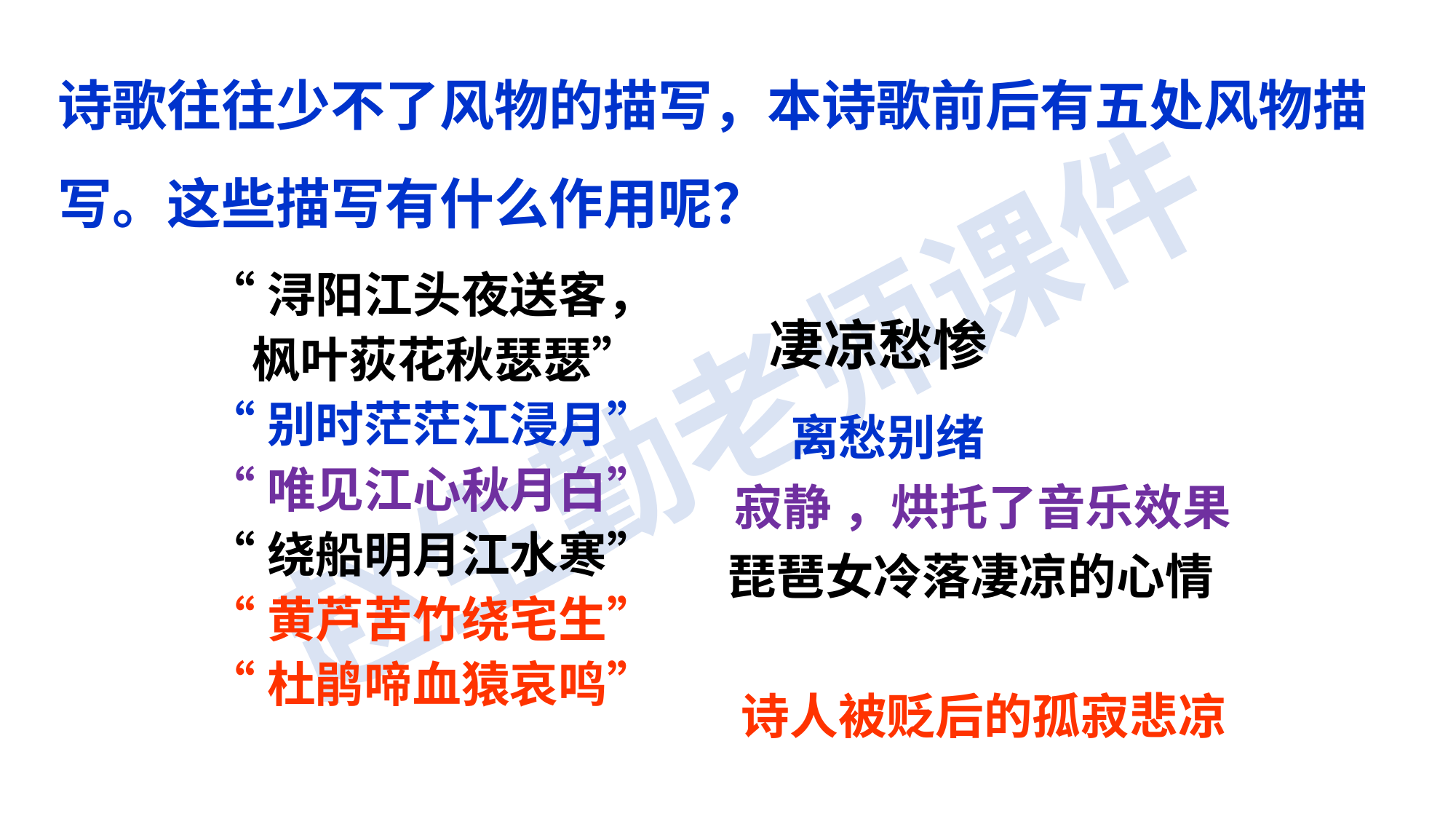

诗歌往往少不了风物的描写，本诗歌前后有五处风物描写。这些描写有什么作用呢？
“浔阳江头夜送客，
   枫叶荻花秋瑟瑟”
“别时茫茫江浸月”
“唯见江心秋月白”
“绕船明月江水寒”
“黄芦苦竹绕宅生”
“杜鹃啼血猿哀鸣”
凄凉愁惨
离愁别绪
寂静 ，烘托了音乐效果
琵琶女冷落凄凉的心情
诗人被贬后的孤寂悲凉